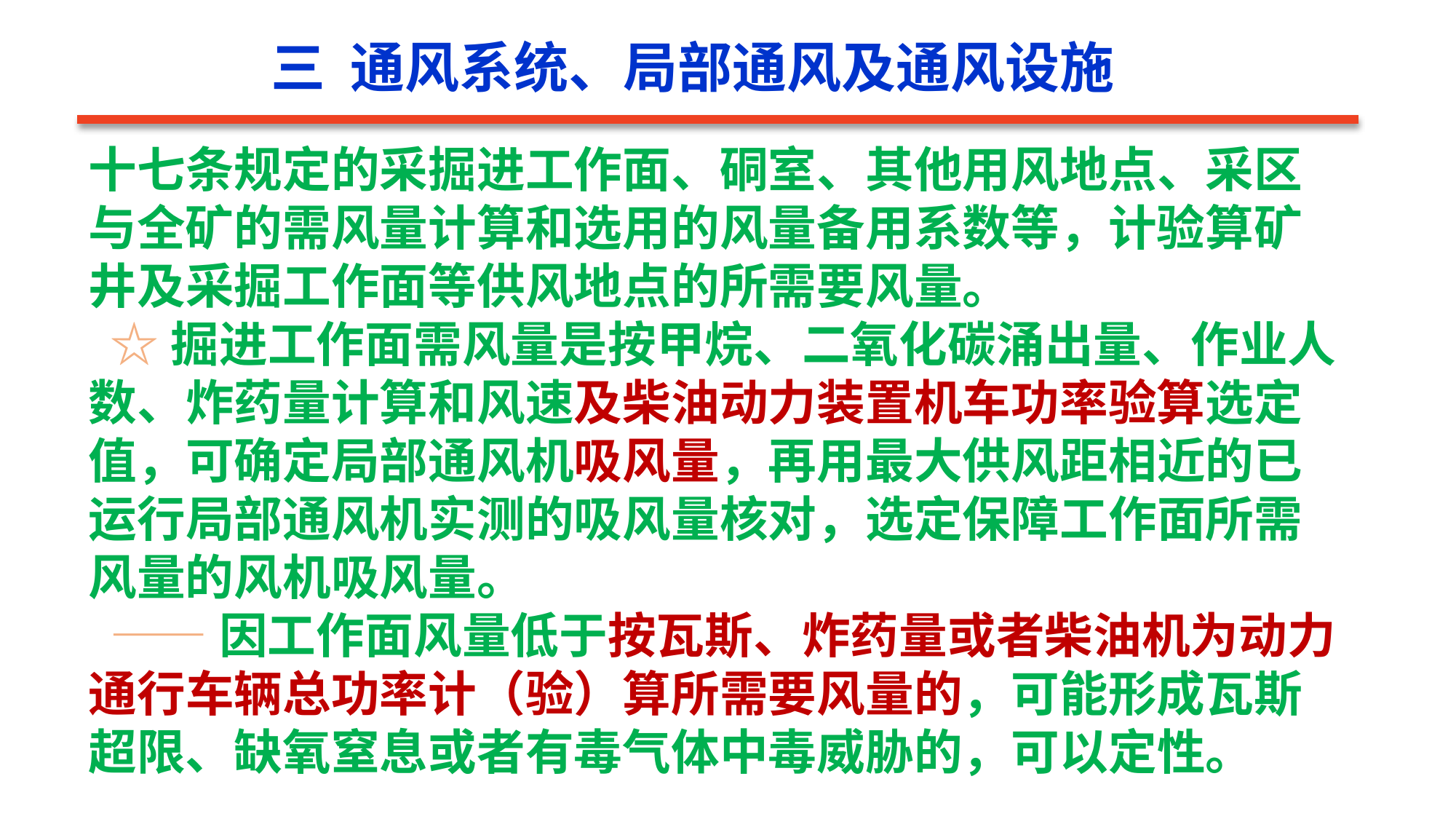

三  通风系统、局部通风及通风设施
十七条规定的采掘进工作面、硐室、其他用风地点、采区与全矿的需风量计算和选用的风量备用系数等，计验算矿井及采掘工作面等供风地点的所需要风量。
  ☆掘进工作面需风量是按甲烷、二氧化碳涌出量、作业人数、炸药量计算和风速及柴油动力装置机车功率验算选定值，可确定局部通风机吸风量，再用最大供风距相近的已运行局部通风机实测的吸风量核对，选定保障工作面所需风量的风机吸风量。
  ——因工作面风量低于按瓦斯、炸药量或者柴油机为动力通行车辆总功率计（验）算所需要风量的，可能形成瓦斯超限、缺氧窒息或者有毒气体中毒威胁的，可以定性。